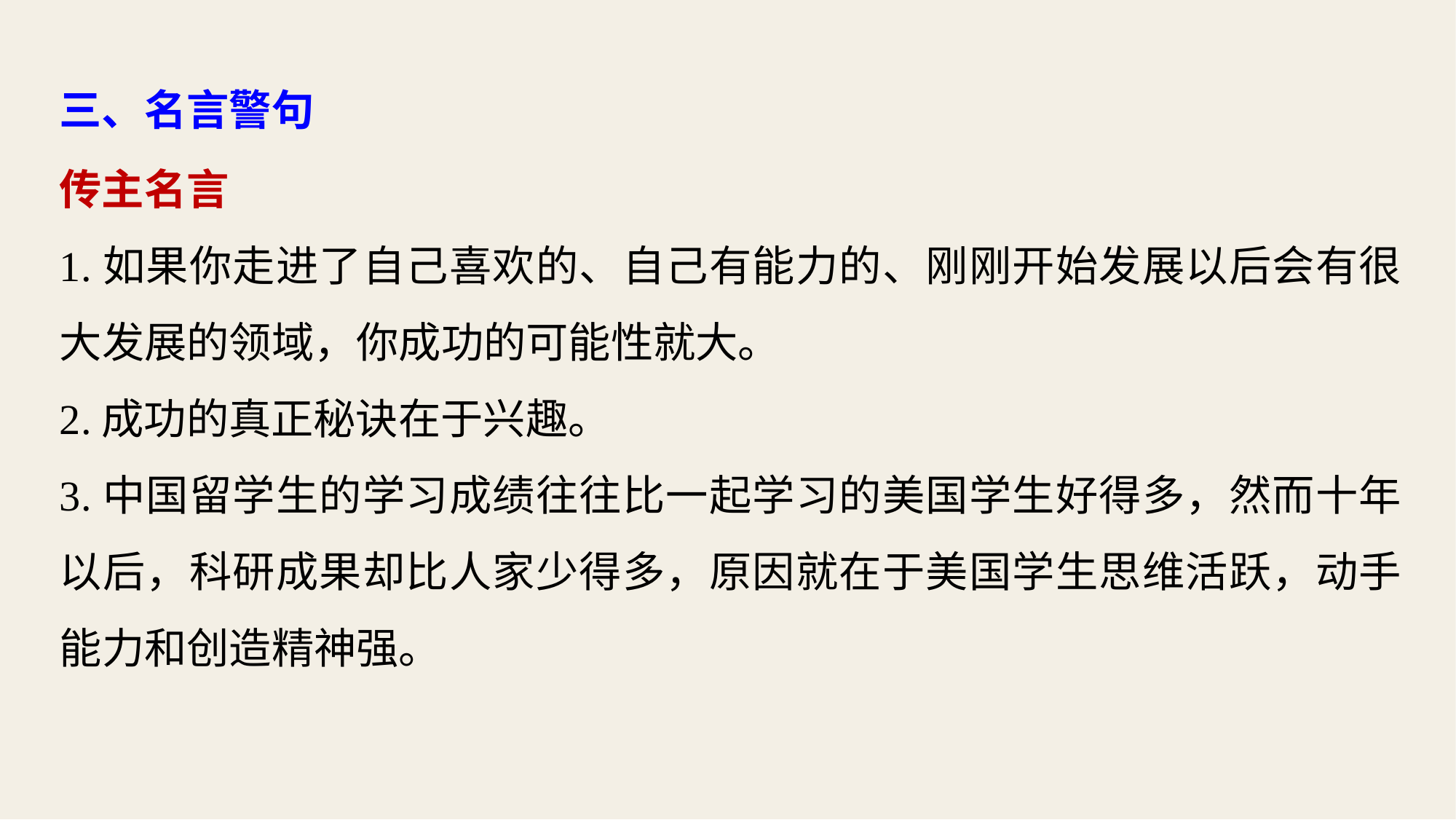

三、名言警句
传主名言
1.如果你走进了自己喜欢的、自己有能力的、刚刚开始发展以后会有很大发展的领域，你成功的可能性就大。
2.成功的真正秘诀在于兴趣。
3.中国留学生的学习成绩往往比一起学习的美国学生好得多，然而十年以后，科研成果却比人家少得多，原因就在于美国学生思维活跃，动手能力和创造精神强。